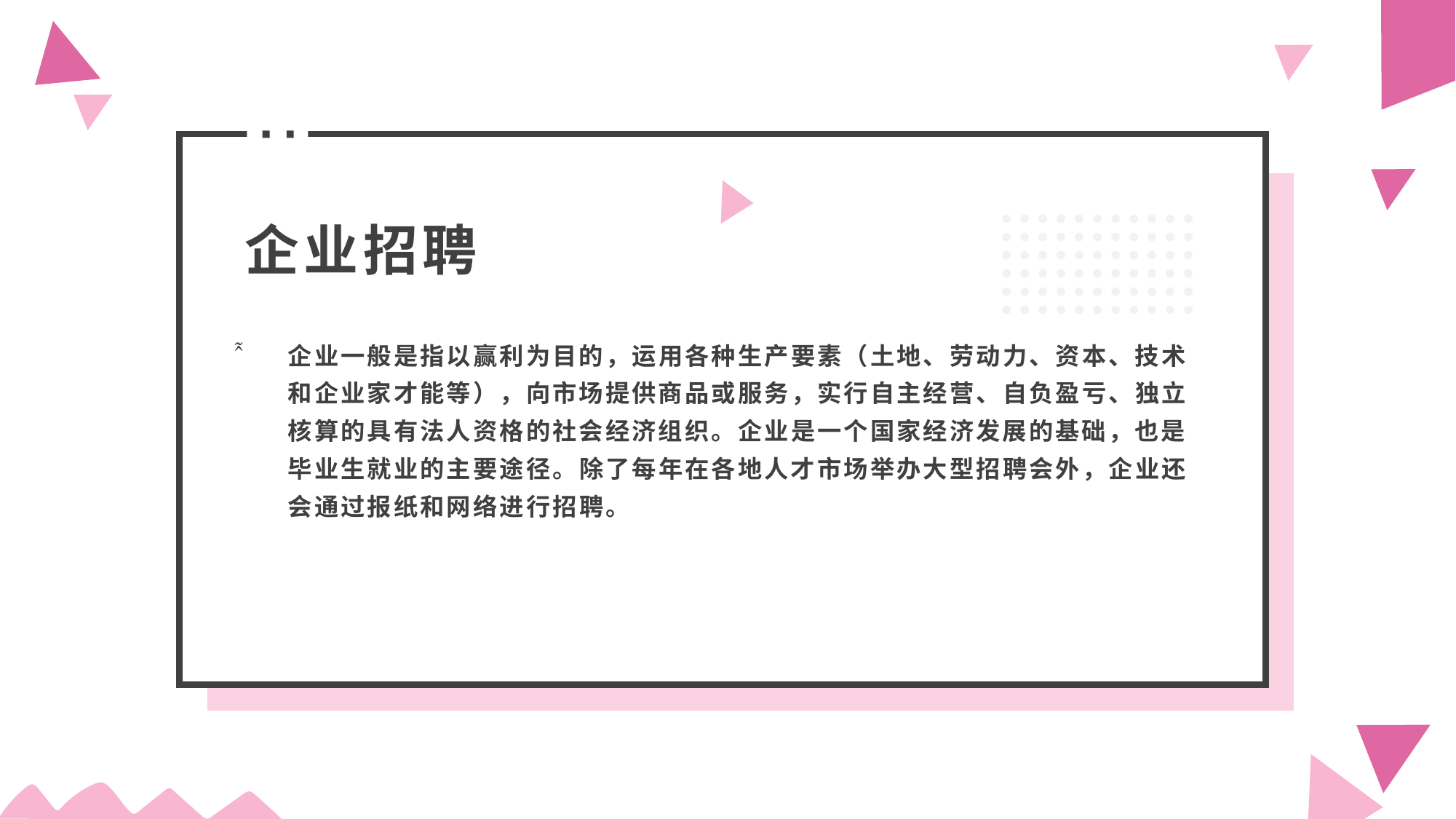

企业招聘

企业一般是指以赢利为目的，运用各种生产要素（土地、劳动力、资本、技术和企业家才能等），向市场提供商品或服务，实行自主经营、自负盈亏、独立核算的具有法人资格的社会经济组织。企业是一个国家经济发展的基础，也是毕业生就业的主要途径。除了每年在各地人才市场举办大型招聘会外，企业还会通过报纸和网络进行招聘。